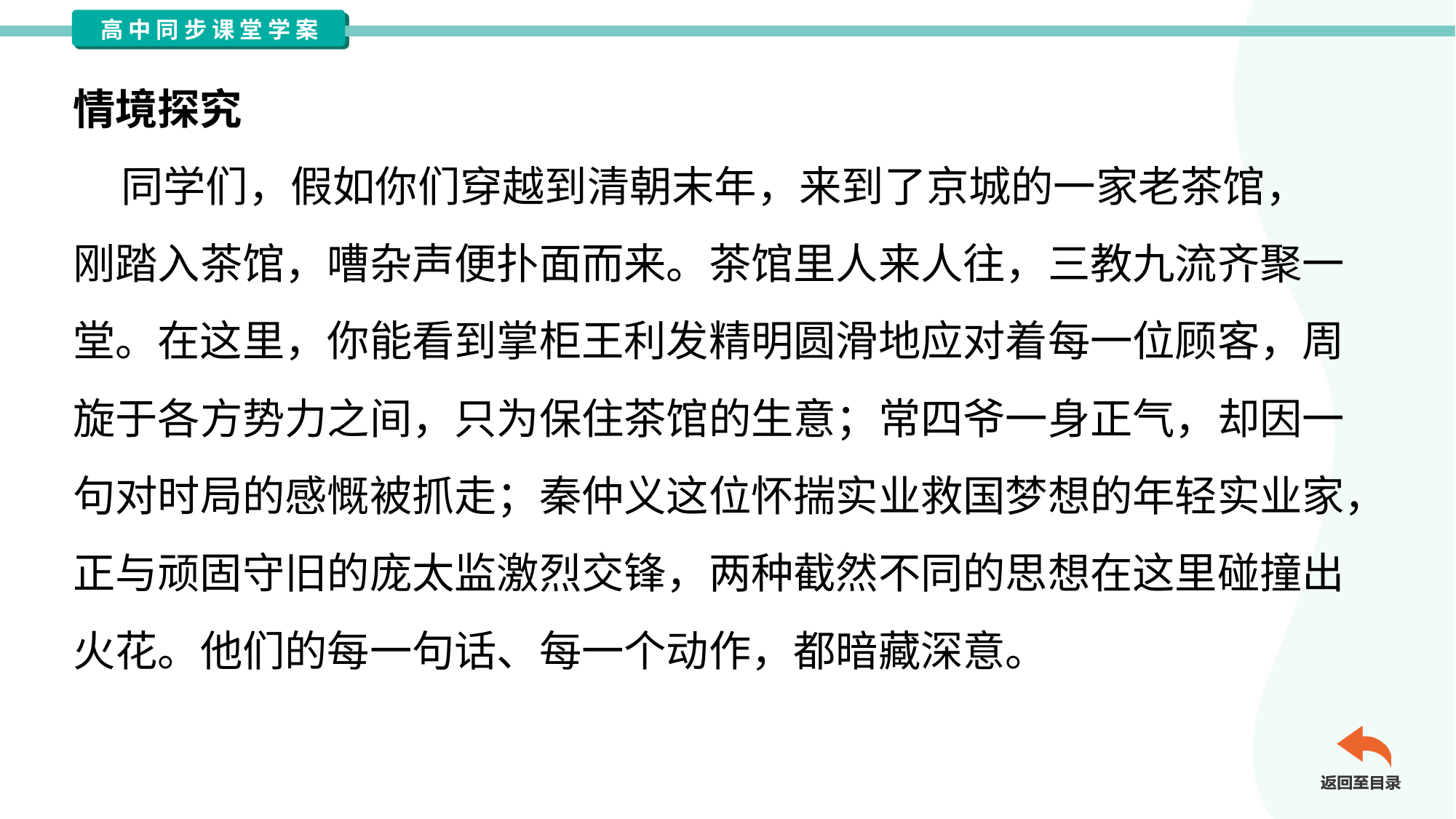

情境探究
    同学们，假如你们穿越到清朝末年，来到了京城的一家老茶馆，
刚踏入茶馆，嘈杂声便扑面而来。茶馆里人来人往，三教九流齐聚一
堂。在这里，你能看到掌柜王利发精明圆滑地应对着每一位顾客，周
旋于各方势力之间，只为保住茶馆的生意；常四爷一身正气，却因一
句对时局的感慨被抓走；秦仲义这位怀揣实业救国梦想的年轻实业家，
正与顽固守旧的庞太监激烈交锋，两种截然不同的思想在这里碰撞出
火花。他们的每一句话、每一个动作，都暗藏深意。